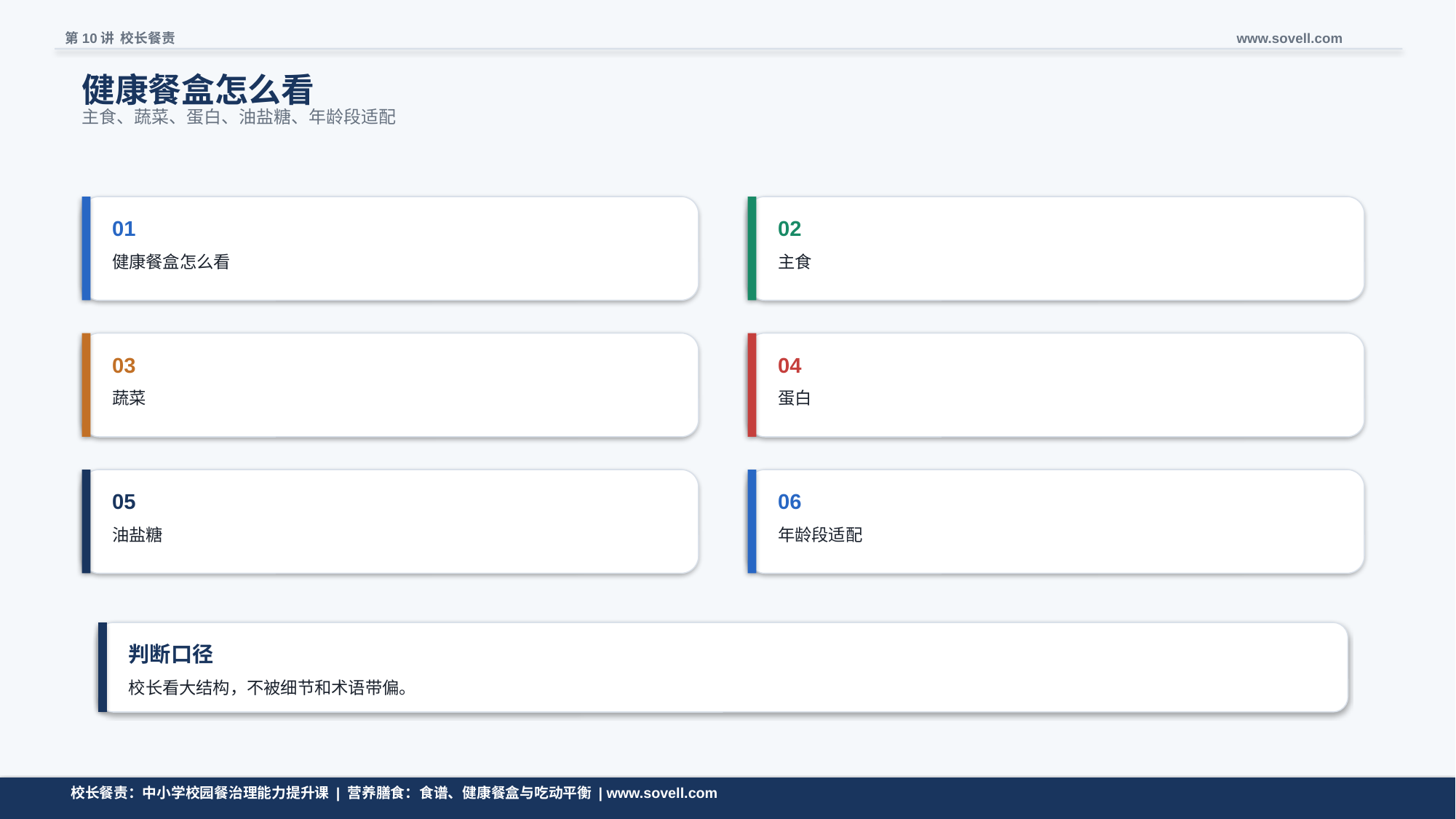

第10讲  校长餐责
www.sovell.com

健康餐盒怎么看
主食、蔬菜、蛋白、油盐糖、年龄段适配

01
02
健康餐盒怎么看
主食

03
04
蔬菜
蛋白

05
06
油盐糖
年龄段适配

判断口径
校长看大结构，不被细节和术语带偏。

清单不是越长越好，而是要帮助校长快速判断。
校长餐责：中小学校园餐治理能力提升课 | 营养膳食：食谱、健康餐盒与吃动平衡 | www.sovell.com